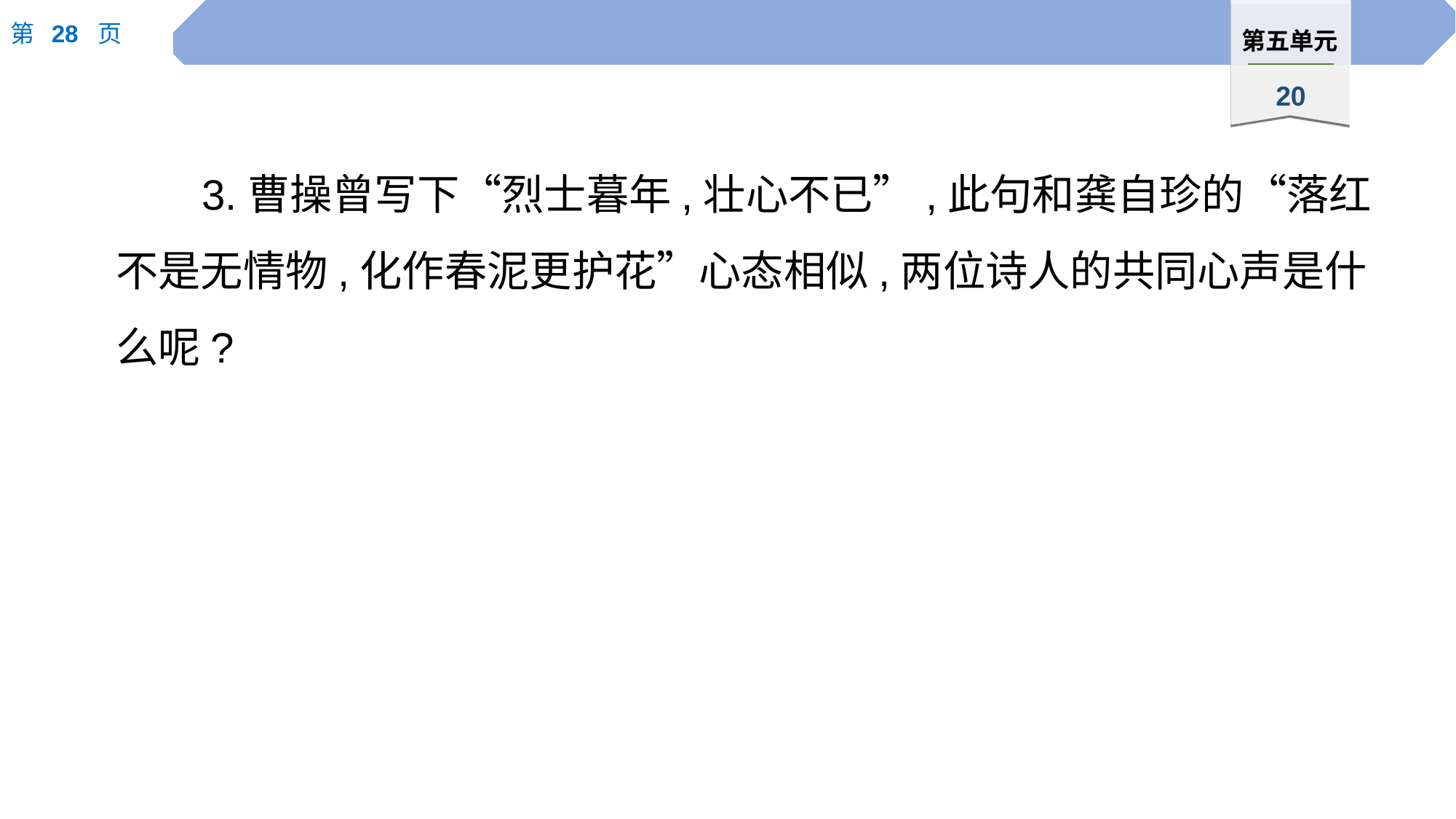

3.曹操曾写下“烈士暮年,壮心不已”,此句和龚自珍的“落红不是无情物,化作春泥更护花”心态相似,两位诗人的共同心声是什么呢?